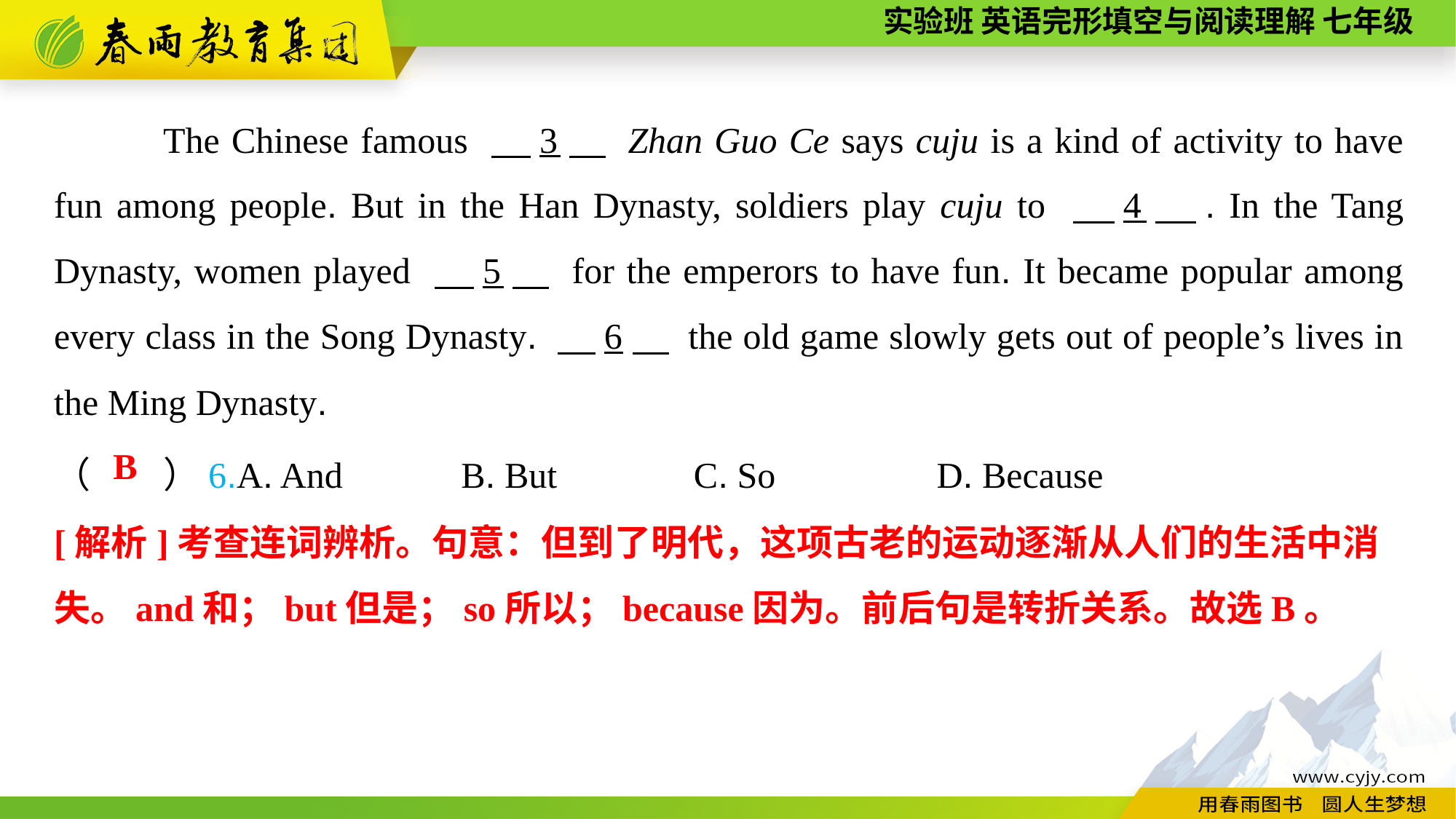

The Chinese famous 　3　 Zhan Guo Ce says cuju is a kind of activity to have fun among people. But in the Han Dynasty, soldiers play cuju to 　4　. In the Tang Dynasty, women played 　5　 for the emperors to have fun. It became popular among every class in the Song Dynasty. 　6　 the old game slowly gets out of people’s lives in the Ming Dynasty.
（　　）6.A. And             B. But               C. So	             D. Because
B
[解析]考查连词辨析。句意：但到了明代，这项古老的运动逐渐从人们的生活中消
失。and和；but但是；so所以；because因为。前后句是转折关系。故选B。